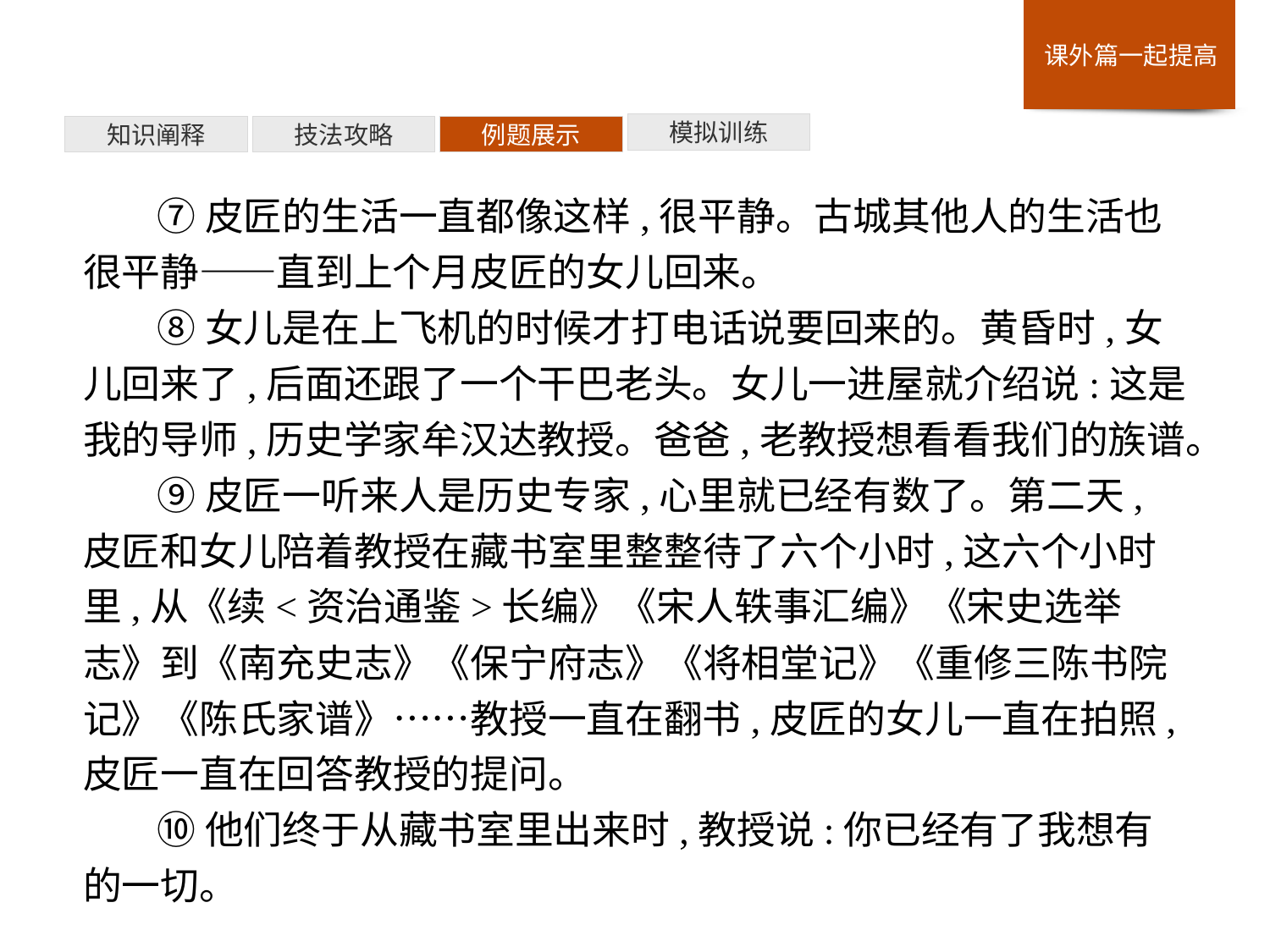

模拟训练
例题展示
技法攻略
知识阐释
⑦皮匠的生活一直都像这样,很平静。古城其他人的生活也很平静——直到上个月皮匠的女儿回来。
⑧女儿是在上飞机的时候才打电话说要回来的。黄昏时,女儿回来了,后面还跟了一个干巴老头。女儿一进屋就介绍说:这是我的导师,历史学家牟汉达教授。爸爸,老教授想看看我们的族谱。
⑨皮匠一听来人是历史专家,心里就已经有数了。第二天,皮匠和女儿陪着教授在藏书室里整整待了六个小时,这六个小时里,从《续<资治通鉴>长编》《宋人轶事汇编》《宋史选举志》到《南充史志》《保宁府志》《将相堂记》《重修三陈书院记》《陈氏家谱》……教授一直在翻书,皮匠的女儿一直在拍照,皮匠一直在回答教授的提问。
⑩他们终于从藏书室里出来时,教授说:你已经有了我想有的一切。